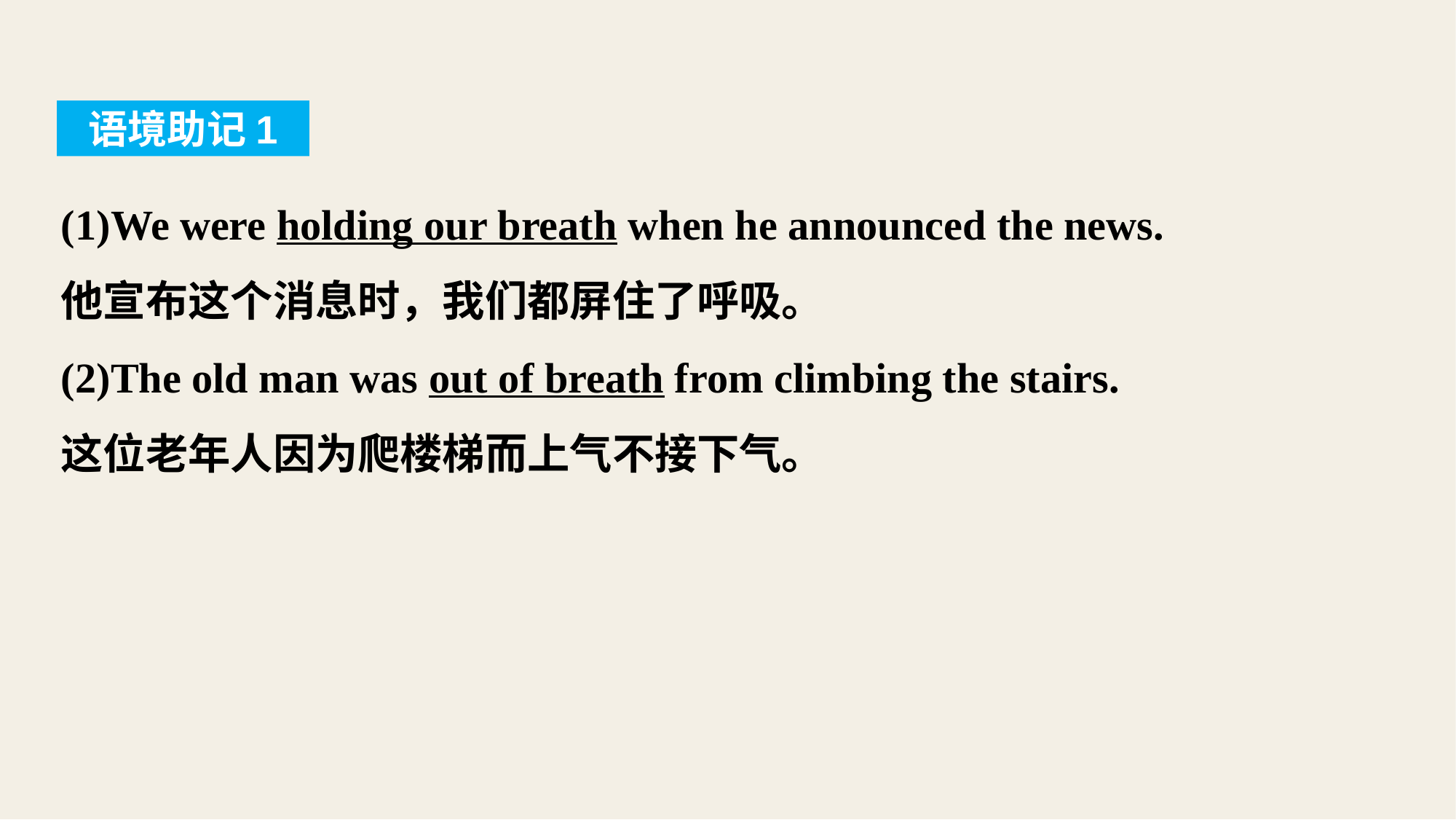

语境助记1
(1)We were holding our breath when he announced the news.
他宣布这个消息时，我们都屏住了呼吸。
(2)The old man was out of breath from climbing the stairs.
这位老年人因为爬楼梯而上气不接下气。